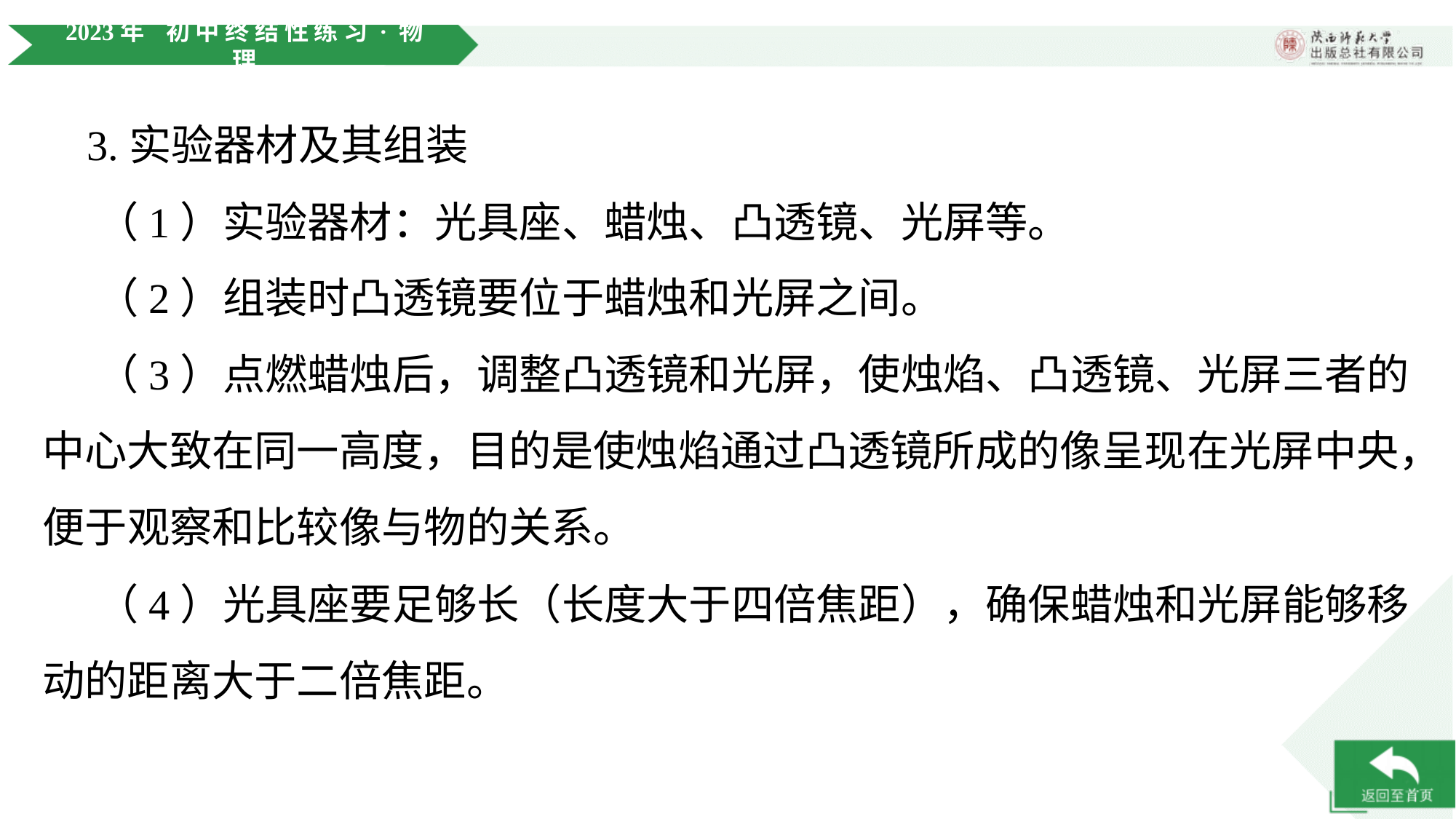

3.实验器材及其组装
    （1）实验器材：光具座、蜡烛、凸透镜、光屏等。
    （2）组装时凸透镜要位于蜡烛和光屏之间。
    （3）点燃蜡烛后，调整凸透镜和光屏，使烛焰、凸透镜、光屏三者的中心大致在同一高度，目的是使烛焰通过凸透镜所成的像呈现在光屏中央，便于观察和比较像与物的关系。
    （4）光具座要足够长（长度大于四倍焦距），确保蜡烛和光屏能够移动的距离大于二倍焦距。